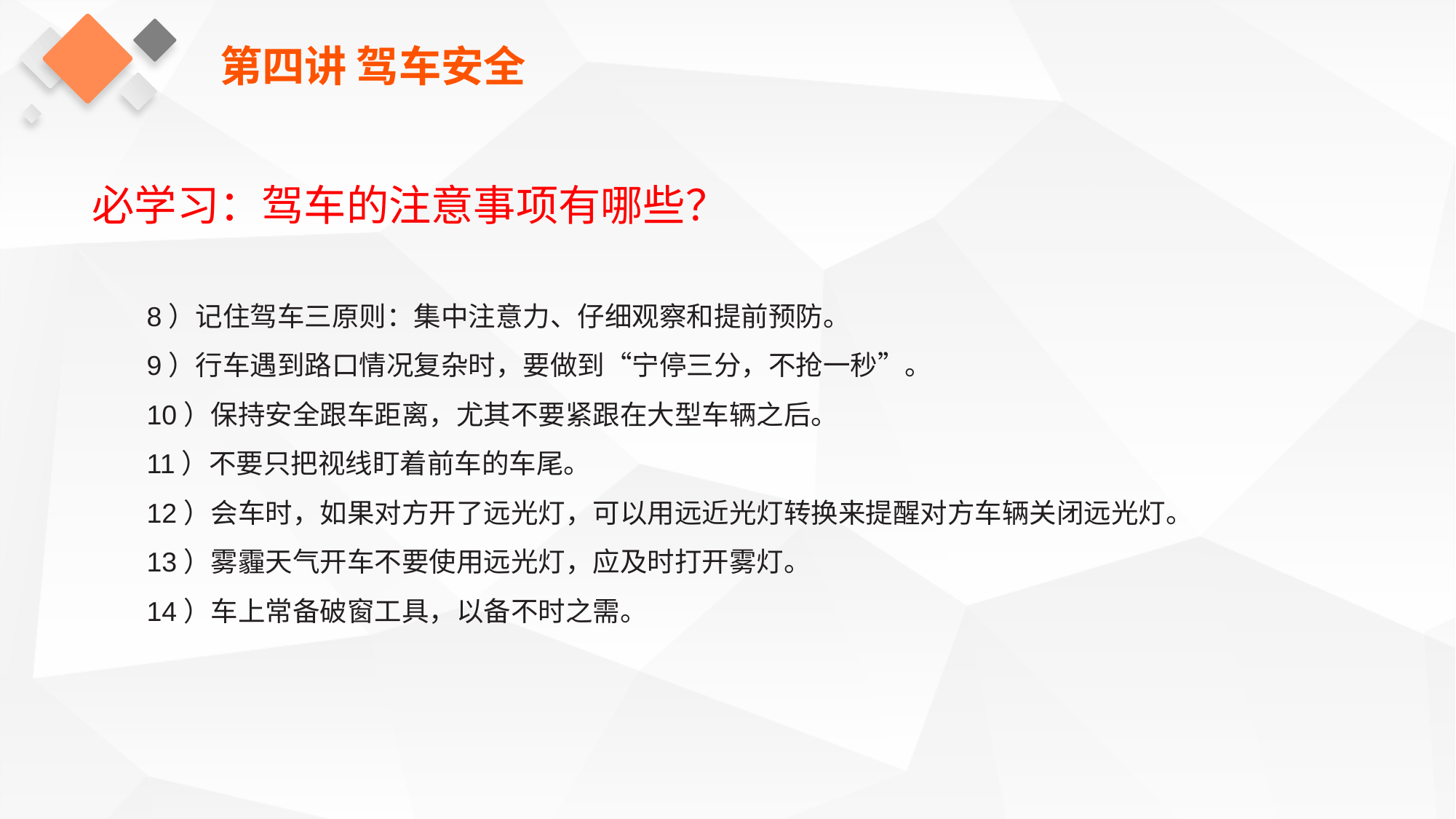

第四讲 驾车安全
必学习：驾车的注意事项有哪些？
8）记住驾车三原则：集中注意力、仔细观察和提前预防。
9）行车遇到路口情况复杂时，要做到“宁停三分，不抢一秒”。
10）保持安全跟车距离，尤其不要紧跟在大型车辆之后。
11）不要只把视线盯着前车的车尾。
12）会车时，如果对方开了远光灯，可以用远近光灯转换来提醒对方车辆关闭远光灯。
13）雾霾天气开车不要使用远光灯，应及时打开雾灯。
14）车上常备破窗工具，以备不时之需。